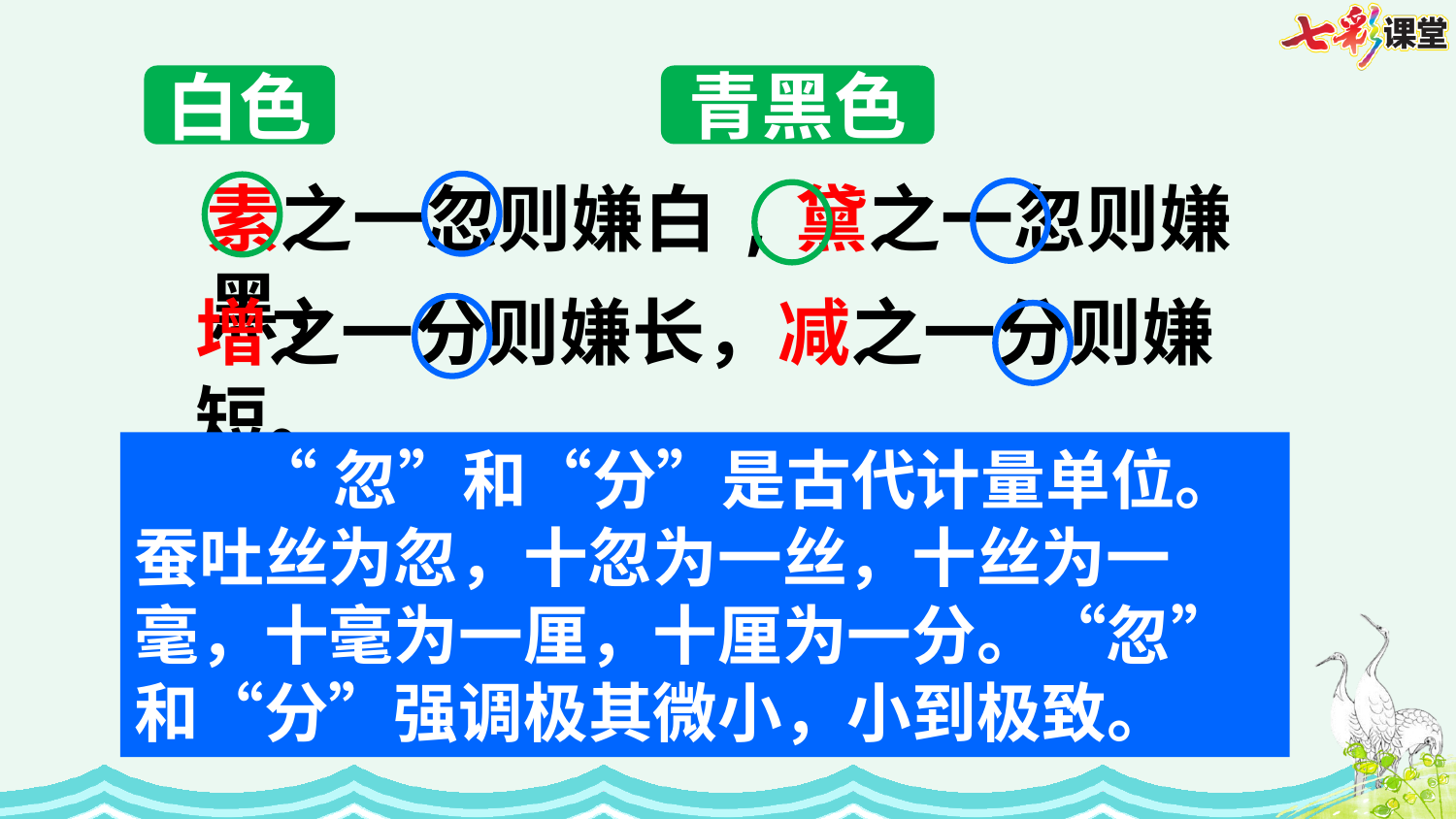

白色
青黑色
素之一忽则嫌白,黛之一忽则嫌黑，

增之一分则嫌长，减之一分则嫌短。

        “忽”和“分”是古代计量单位。蚕吐丝为忽，十忽为一丝，十丝为一毫，十毫为一厘，十厘为一分。“忽”和“分”强调极其微小，小到极致。